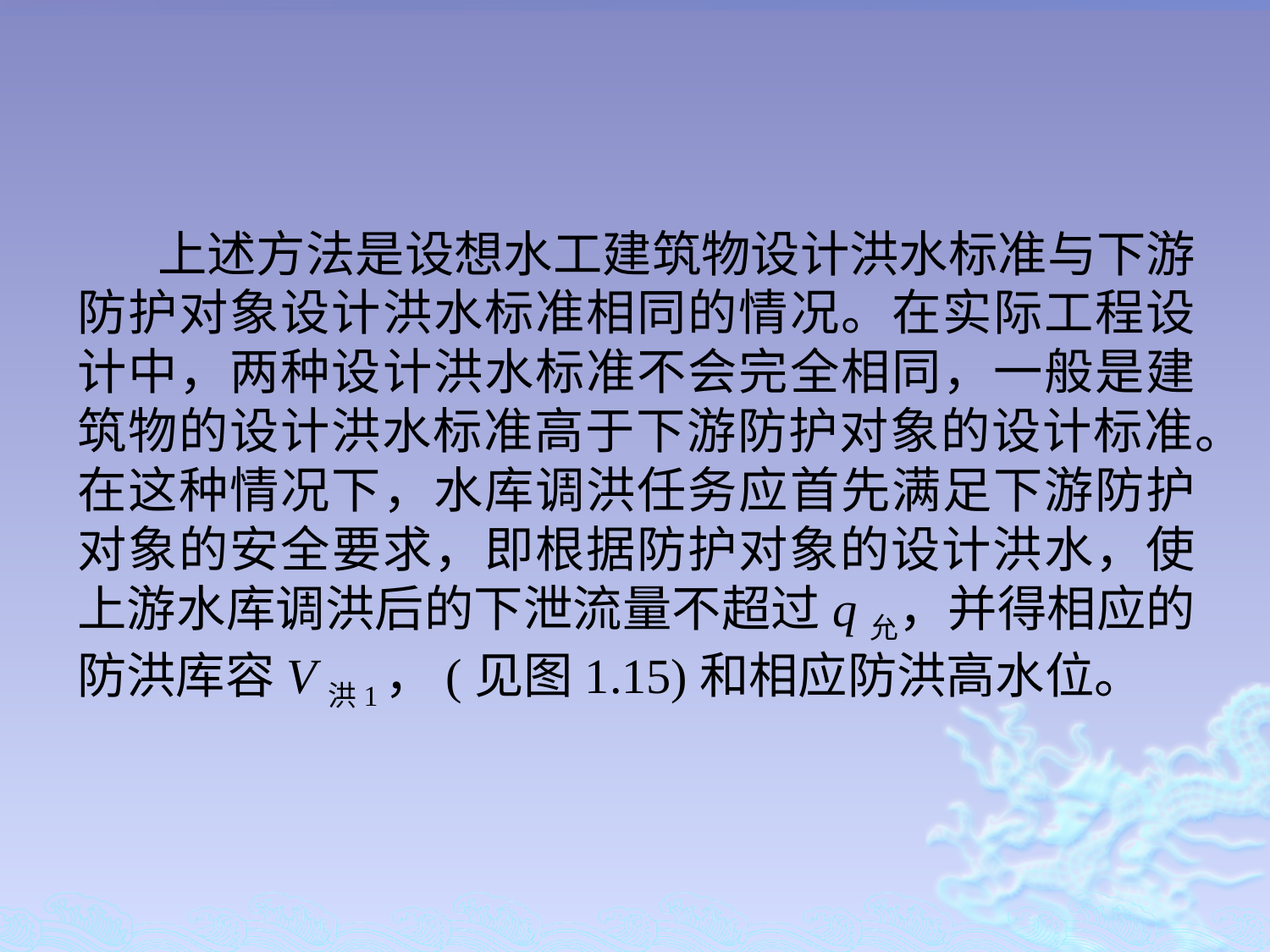

上述方法是设想水工建筑物设计洪水标准与下游防护对象设计洪水标准相同的情况。在实际工程设计中，两种设计洪水标准不会完全相同，一般是建筑物的设计洪水标准高于下游防护对象的设计标准。在这种情况下，水库调洪任务应首先满足下游防护对象的安全要求，即根据防护对象的设计洪水，使上游水库调洪后的下泄流量不超过q允，并得相应的防洪库容V洪1，(见图1.15)和相应防洪高水位。